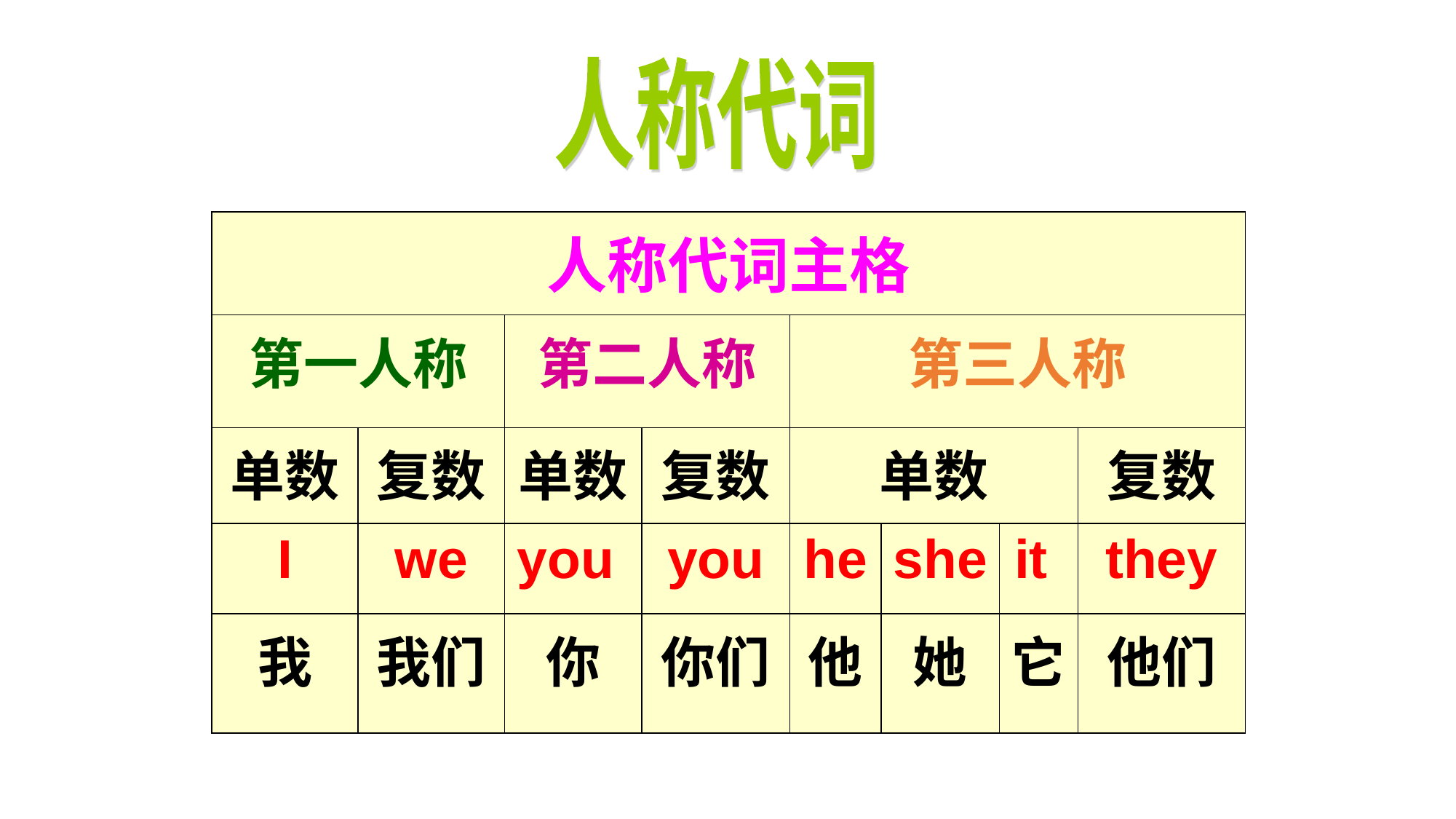

人称代词
| 人称代词主格 |  |  |  |  |  |  |  |
| --- | --- | --- | --- | --- | --- | --- | --- |
| 第一人称 |  | 第二人称 |  | 第三人称 |  |  |  |
| 单数 | 复数 | 单数 | 复数 | 单数 |  |  | 复数 |
| I | we | you | you | he | she | it | they |
| 我 | 我们 | 你 | 你们 | 他 | 她 | 它 | 他们 |